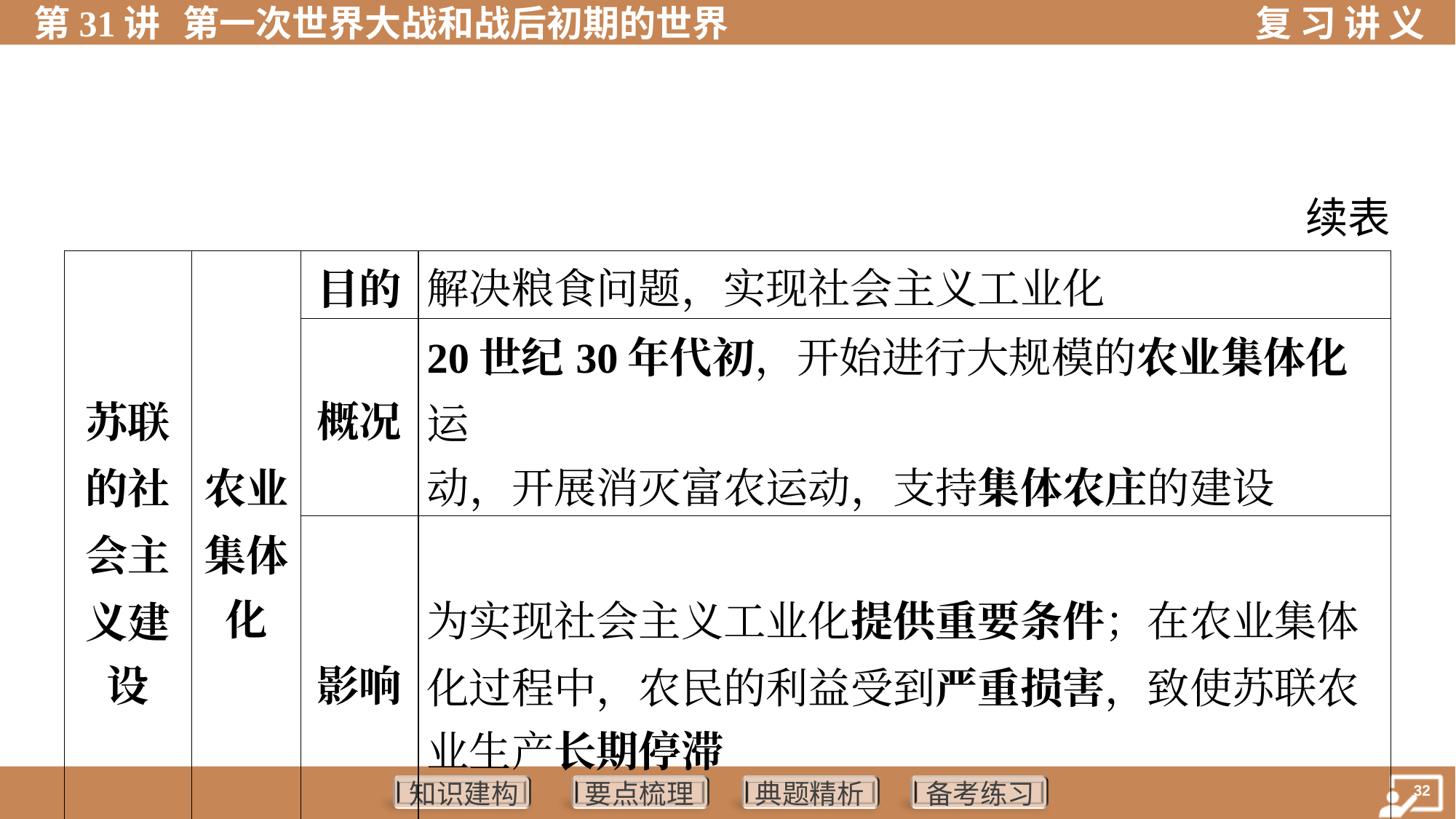

续表
| 苏联 的社 会主 义建 设 | 农业 集体 化 | 目的 | 解决粮食问题，实现社会主义工业化 |  |  |  |  |
| --- | --- | --- | --- | --- | --- | --- | --- |
|  |  | 概况 | 20世纪30年代初，开始进行大规模的农业集体化运 动，开展消灭富农运动，支持集体农庄的建设 |  |  |  |  |
|  |  | 影响 | 为实现社会主义工业化提供重要条件；在农业集体 化过程中，农民的利益受到严重损害，致使苏联农 业生产长期停滞 |  |  |  |  |